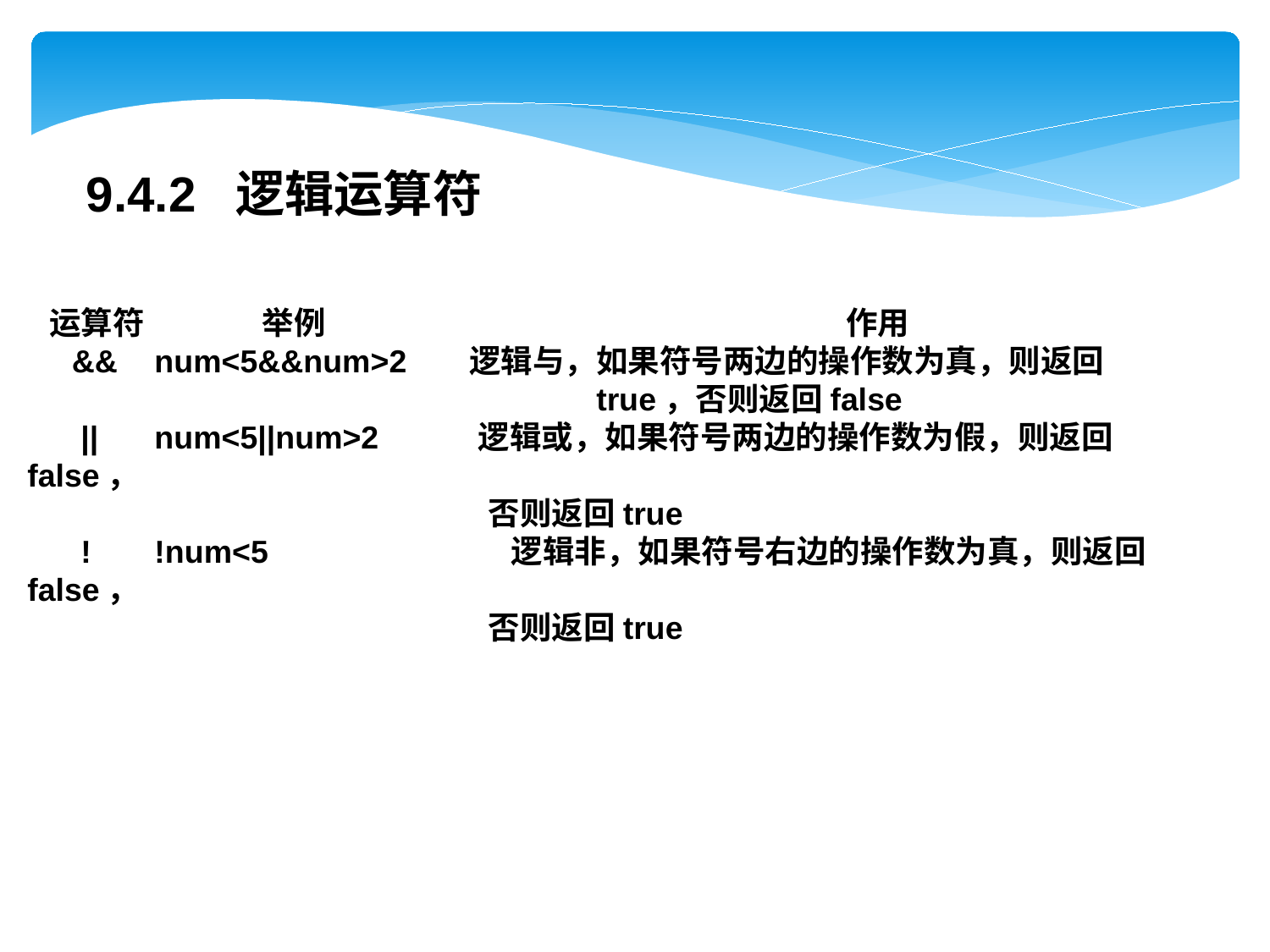

9.4.2  逻辑运算符
  运算符	               举例	                                                             作用
     &&	num<5&&num>2	      逻辑与，如果符号两边的操作数为真，则返回
                                                                true，否则返回false
      ||	num<5||num>2	       逻辑或，如果符号两边的操作数为假，则返回false，
                                                               否则返回true
      !	!num<5	                         逻辑非，如果符号右边的操作数为真，则返回false，
                                                               否则返回true